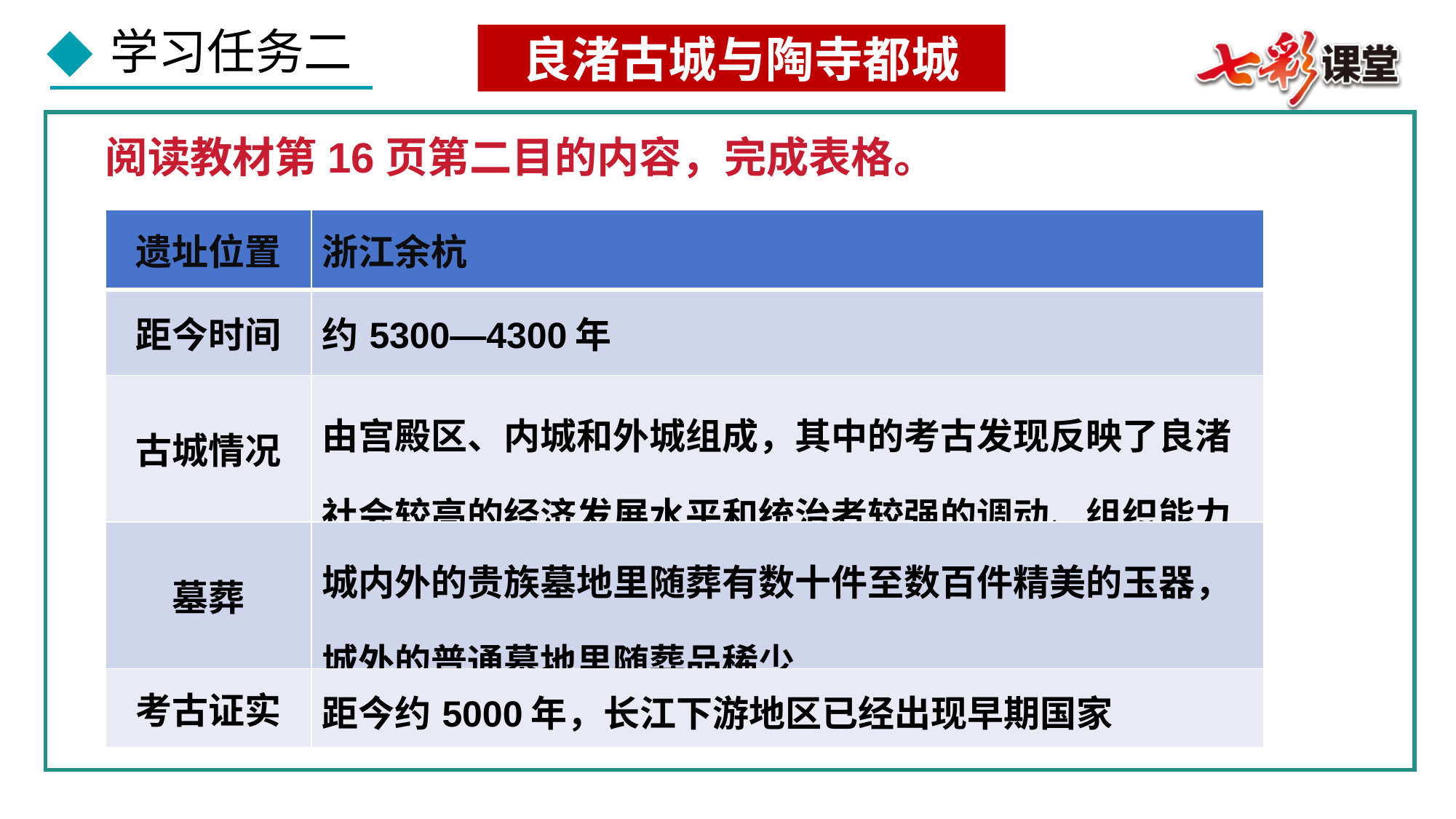

良渚古城与陶寺都城
阅读教材第16页第二目的内容，完成表格。

| 遗址位置 | 浙江余杭 |
| --- | --- |
| 距今时间 | 约5300—4300年 |
| 古城情况 | 由宫殿区、内城和外城组成，其中的考古发现反映了良渚社会较高的经济发展水平和统治者较强的调动、组织能力 |
| 墓葬 | 城内外的贵族墓地里随葬有数十件至数百件精美的玉器，城外的普通墓地里随葬品稀少 |
| 考古证实 | 距今约5000年，长江下游地区已经出现早期国家 |